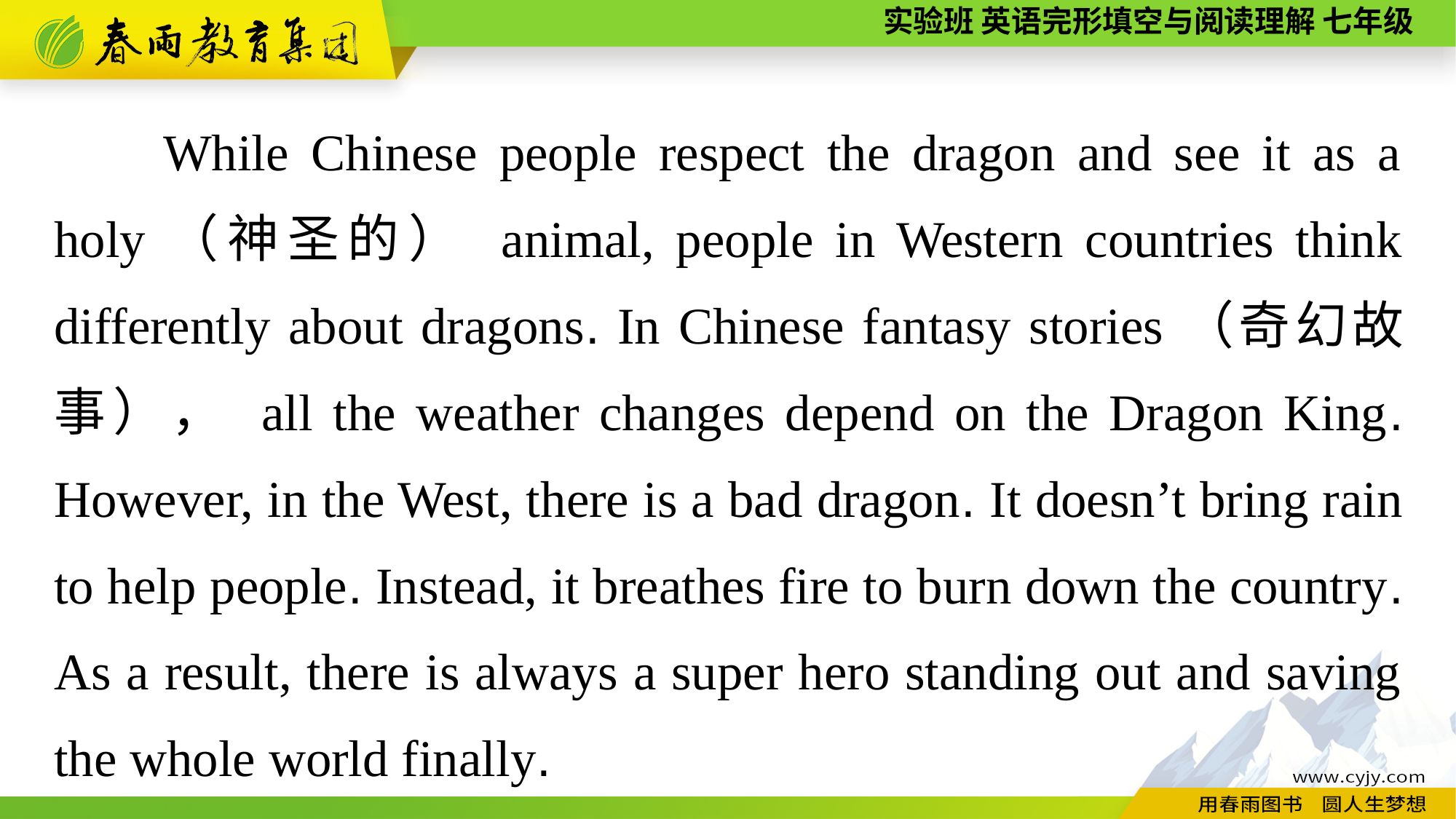

While Chinese people respect the dragon and see it as a holy（神圣的） animal, people in Western countries think differently about dragons. In Chinese fantasy stories（奇幻故事）， all the weather changes depend on the Dragon King. However, in the West, there is a bad dragon. It doesn’t bring rain to help people. Instead, it breathes fire to burn down the country. As a result, there is always a super hero standing out and saving the whole world finally.